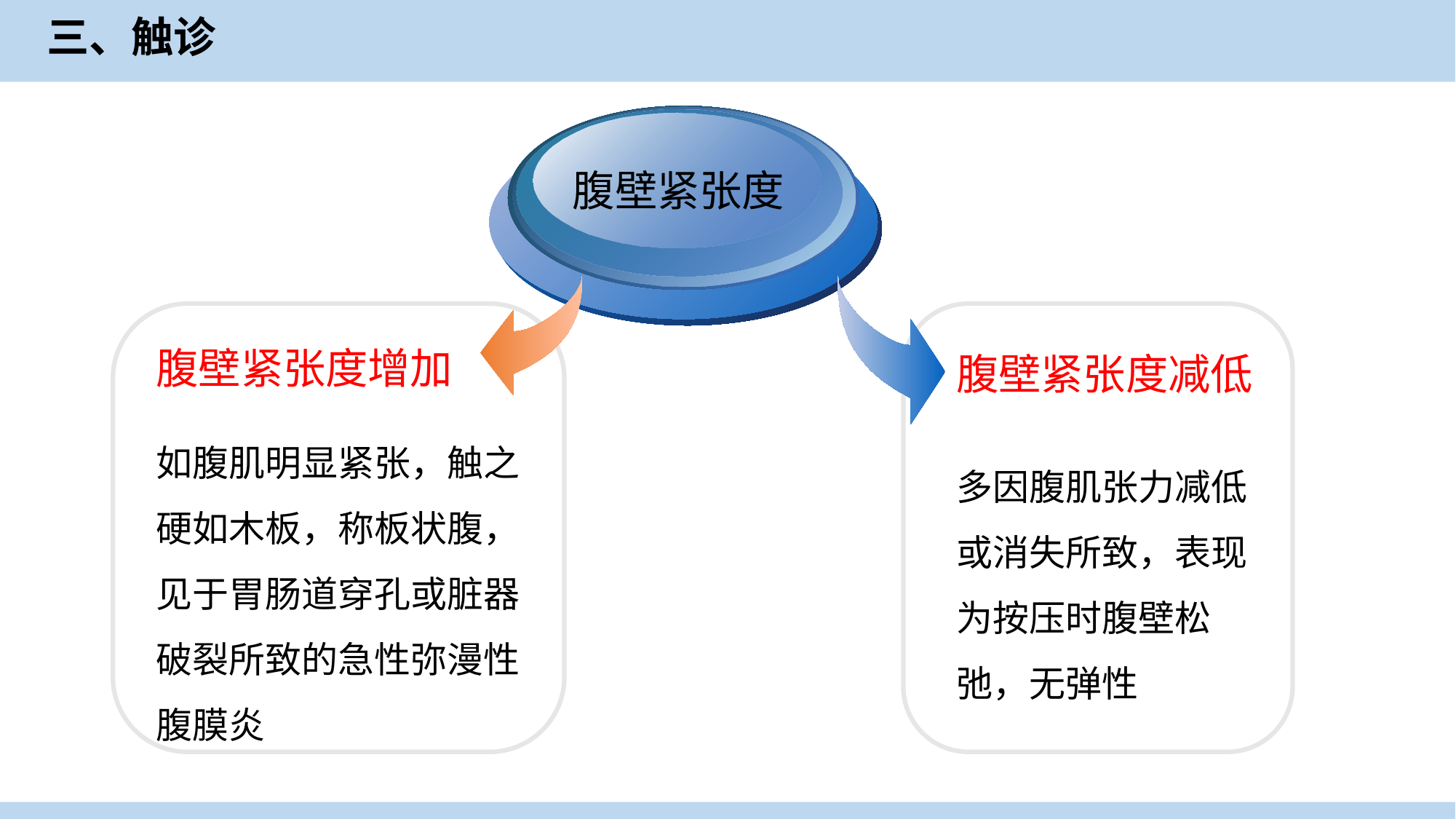

三、触诊

腹壁紧张度

腹壁紧张度增加

如腹肌明显紧张，触之硬如木板，称板状腹，见于胃肠道穿孔或脏器破裂所致的急性弥漫性腹膜炎

腹壁紧张度减低

多因腹肌张力减低或消失所致，表现为按压时腹壁松弛，无弹性